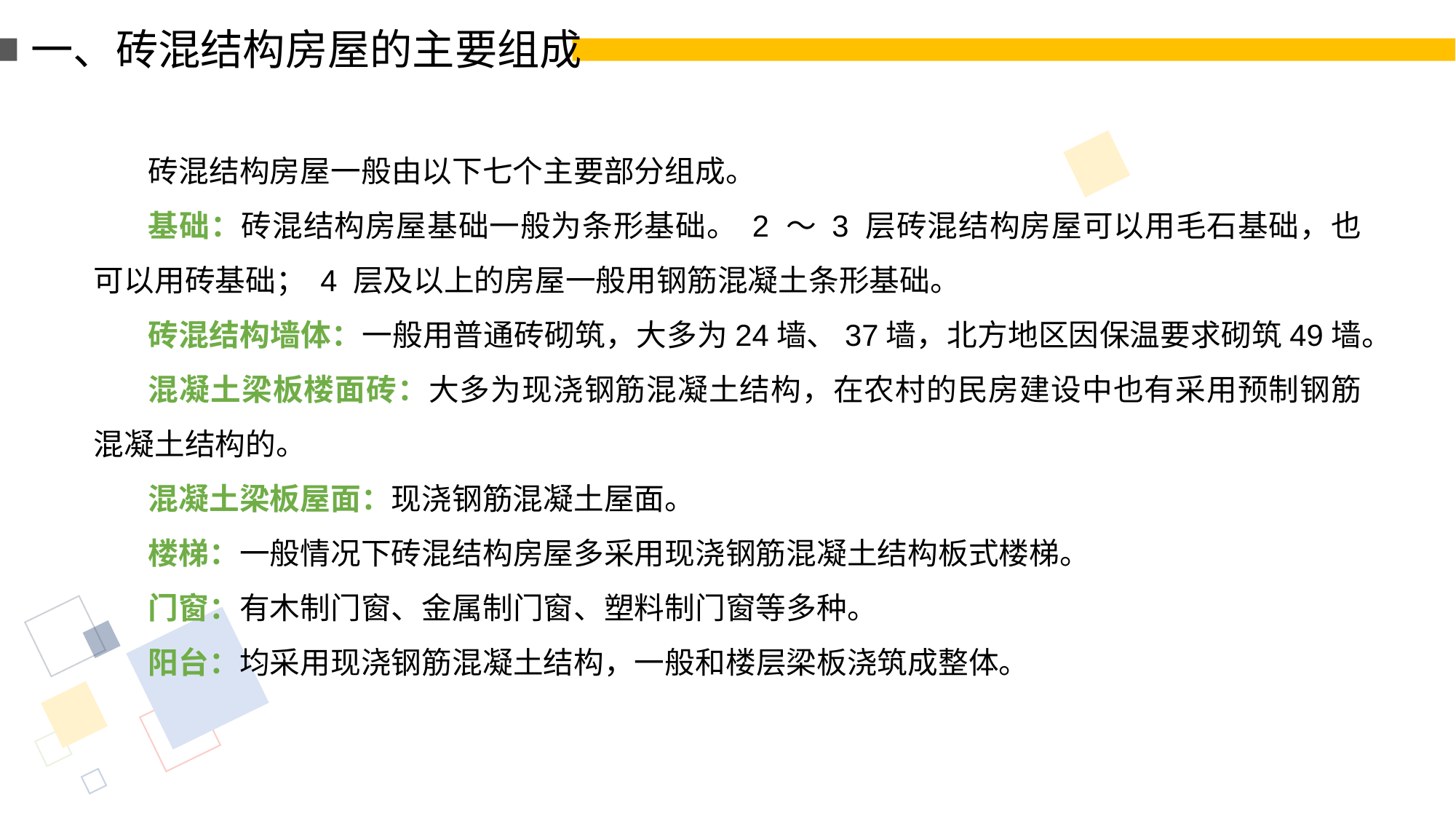

一、砖混结构房屋的主要组成
砖混结构房屋一般由以下七个主要部分组成。
基础：砖混结构房屋基础一般为条形基础。 2 ～ 3 层砖混结构房屋可以用毛石基础，也可以用砖基础； 4 层及以上的房屋一般用钢筋混凝土条形基础。
砖混结构墙体：一般用普通砖砌筑，大多为24墙、37墙，北方地区因保温要求砌筑49墙。
混凝土梁板楼面砖：大多为现浇钢筋混凝土结构，在农村的民房建设中也有采用预制钢筋混凝土结构的。
混凝土梁板屋面：现浇钢筋混凝土屋面。
楼梯：一般情况下砖混结构房屋多采用现浇钢筋混凝土结构板式楼梯。
门窗：有木制门窗、金属制门窗、塑料制门窗等多种。
阳台：均采用现浇钢筋混凝土结构，一般和楼层梁板浇筑成整体。